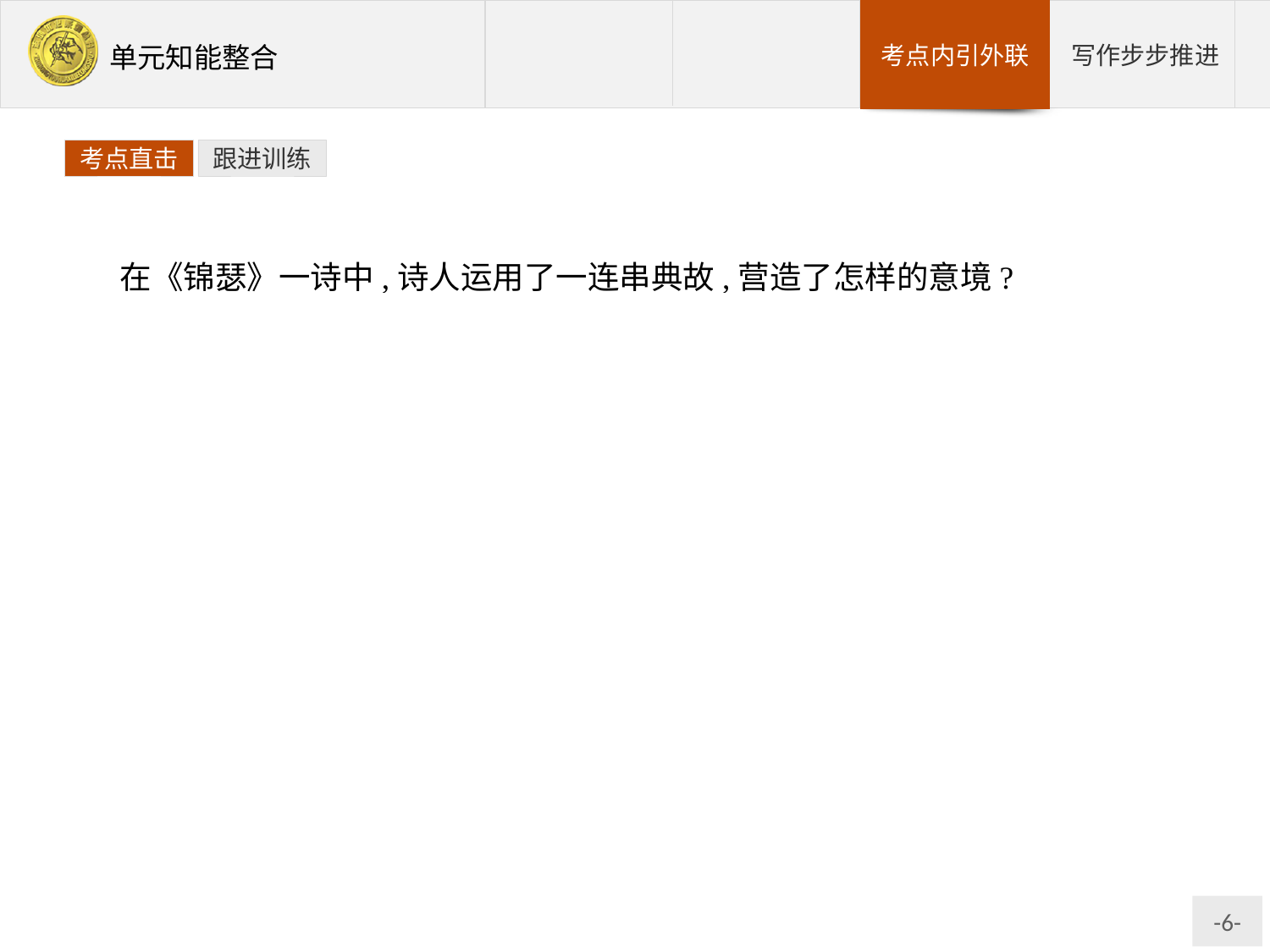

考点直击
跟进训练
在《锦瑟》一诗中,诗人运用了一连串典故,营造了怎样的意境?
思路解析:在这首诗中,首联有锦瑟这个本身就含有复杂寓意的意象,有表现弦弦柱柱所奏出的音乐境界,有由思年华而引起的联想和想象;颔联上句有晓梦、蝴蝶这些具有迷离特征的意象,下句杜鹃啼血,哀怨凄迷;颈联的上句沧海、明月、明珠、珠泪感伤哀婉,下句蓝田、暖日、美玉生烟,朦胧、缥缈。这些意象在构成诗以后,形成雾里看花般的朦胧意境。
参考答案:在《锦瑟》这首诗中,诗人因锦瑟而产生怅惘、感伤、寂寞、向往、失望等情思,用锦瑟、庄生梦蝶、杜鹃啼血、沧海珠泪、良玉生烟这五个意象营造了凄迷感伤、哀婉惆怅的意境。